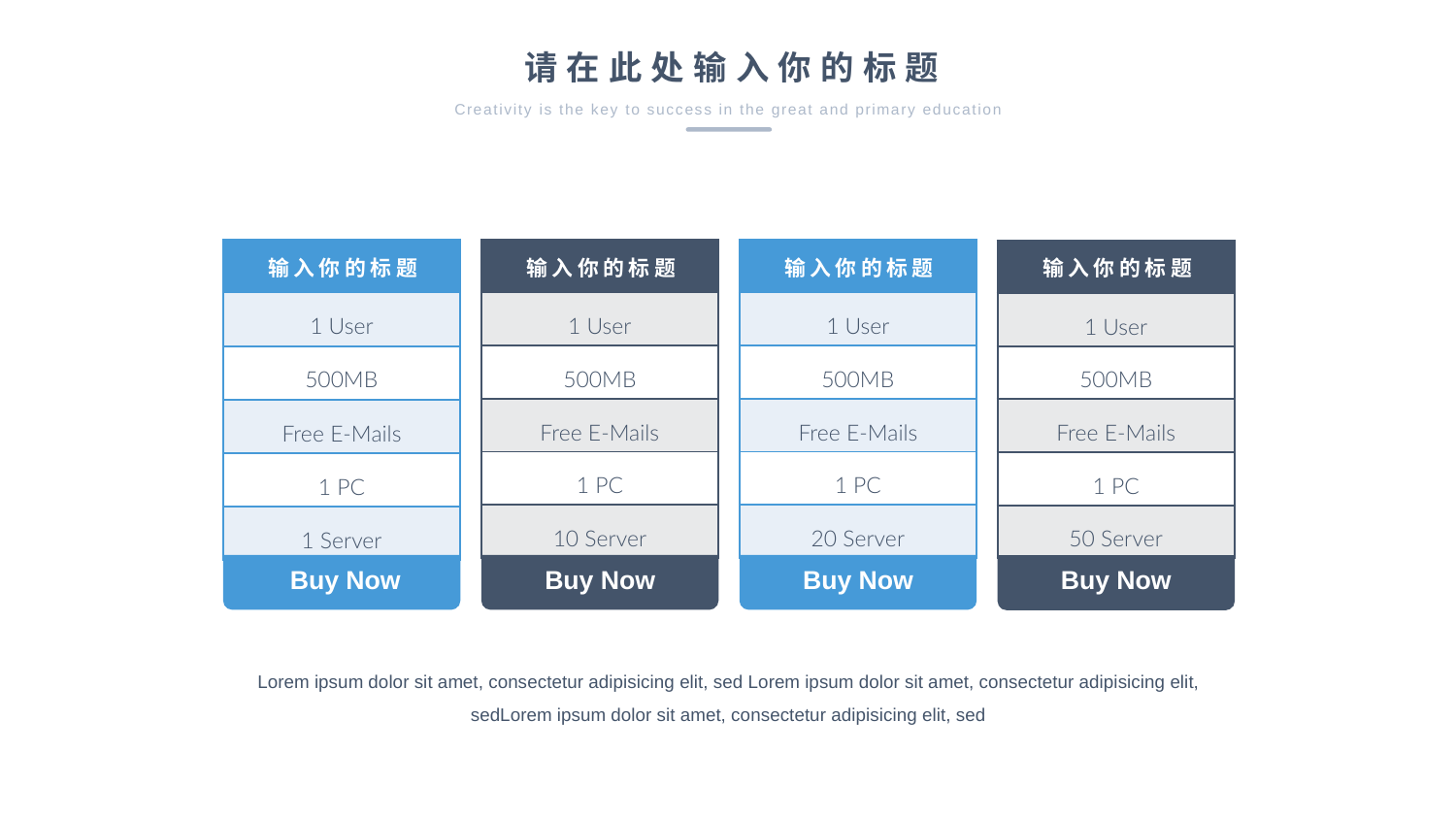

请在此处输入你的标题

Creativity is the key to success in the great and primary education
|  |
| --- |
| 1 User |
| 500MB |
| Free E-Mails |
| 1 PC |
| 1 Server |
|  |
| --- |
| 1 User |
| 500MB |
| Free E-Mails |
| 1 PC |
| 10 Server |
|  |
| --- |
| 1 User |
| 500MB |
| Free E-Mails |
| 1 PC |
| 20 Server |
|  |
| --- |
| 1 User |
| 500MB |
| Free E-Mails |
| 1 PC |
| 50 Server |
输入你的标题
输入你的标题
输入你的标题
输入你的标题

 Buy Now
Buy Now
Buy Now
Buy Now
Lorem ipsum dolor sit amet, consectetur adipisicing elit, sed Lorem ipsum dolor sit amet, consectetur adipisicing elit, sedLorem ipsum dolor sit amet, consectetur adipisicing elit, sed